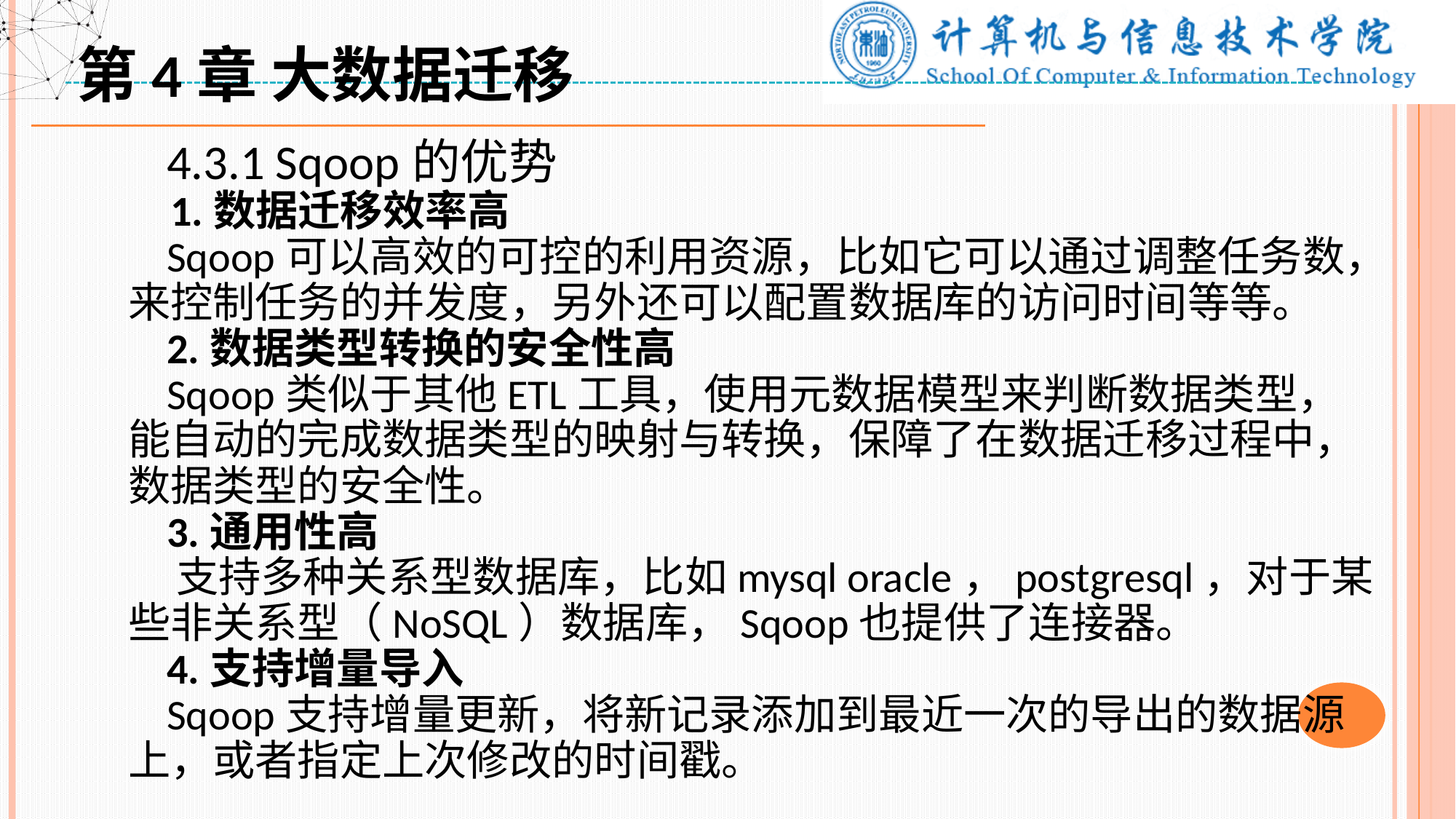

第4章 大数据迁移
    4.3.1 Sqoop的优势
     1.数据迁移效率高
    Sqoop可以高效的可控的利用资源，比如它可以通过调整任务数，来控制任务的并发度，另外还可以配置数据库的访问时间等等。
    2.数据类型转换的安全性高
    Sqoop类似于其他ETL工具，使用元数据模型来判断数据类型，能自动的完成数据类型的映射与转换，保障了在数据迁移过程中，数据类型的安全性。
    3.通用性高
    支持多种关系型数据库，比如mysql oracle，postgresql，对于某些非关系型（NoSQL）数据库，Sqoop也提供了连接器。
    4.支持增量导入
    Sqoop支持增量更新，将新记录添加到最近一次的导出的数据源上，或者指定上次修改的时间戳。